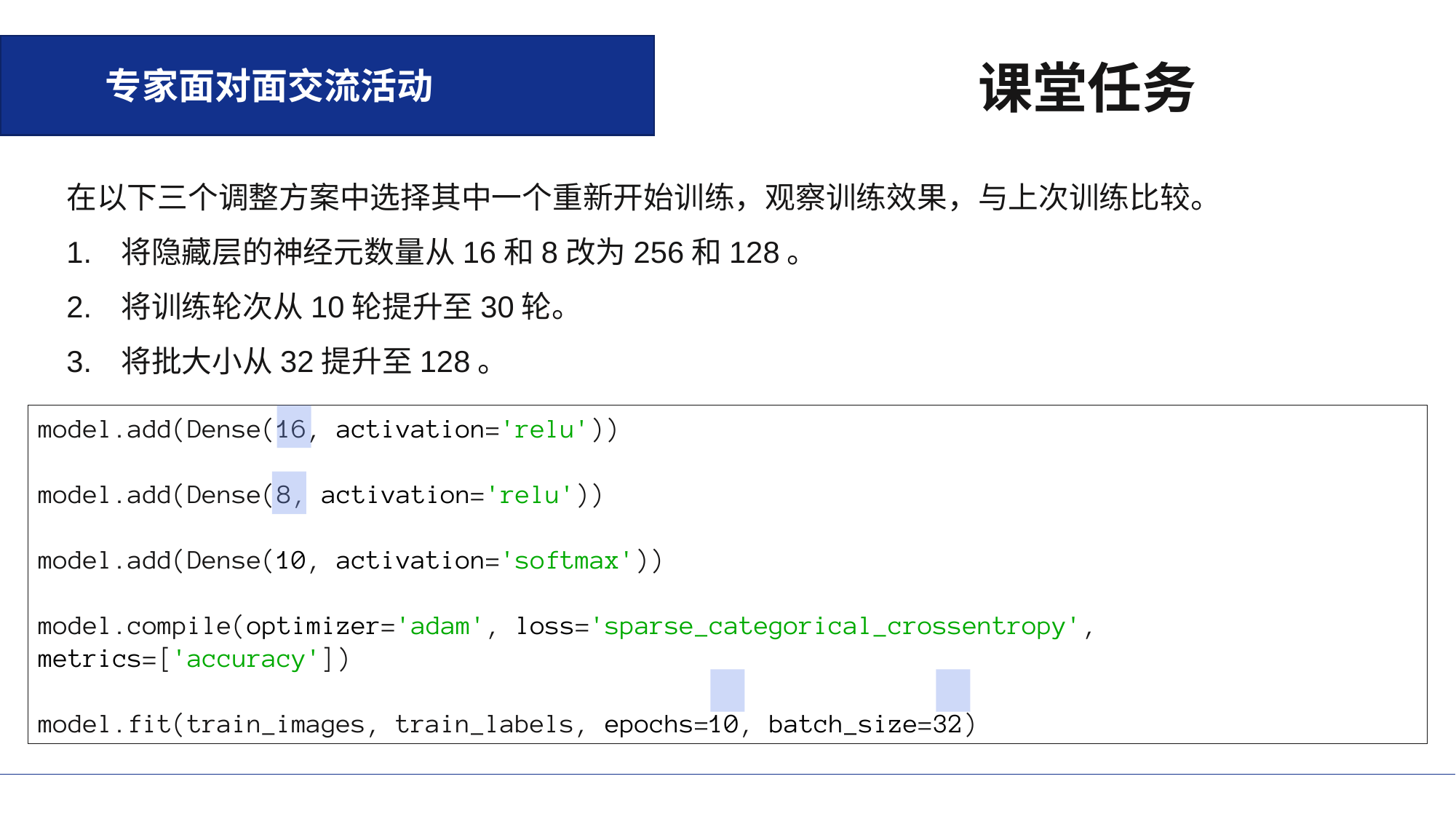

专家面对面交流活动
课堂任务
在以下三个调整方案中选择其中一个重新开始训练，观察训练效果，与上次训练比较。
将隐藏层的神经元数量从16和8改为256和128。
将训练轮次从10轮提升至30轮。
将批大小从32提升至128。
model.add(Dense(16, activation='relu'))
model.add(Dense(8, activation='relu'))
model.add(Dense(10, activation='softmax'))
model.compile(optimizer='adam', loss='sparse_categorical_crossentropy', metrics=['accuracy'])
model.fit(train_images, train_labels, epochs=10, batch_size=32)